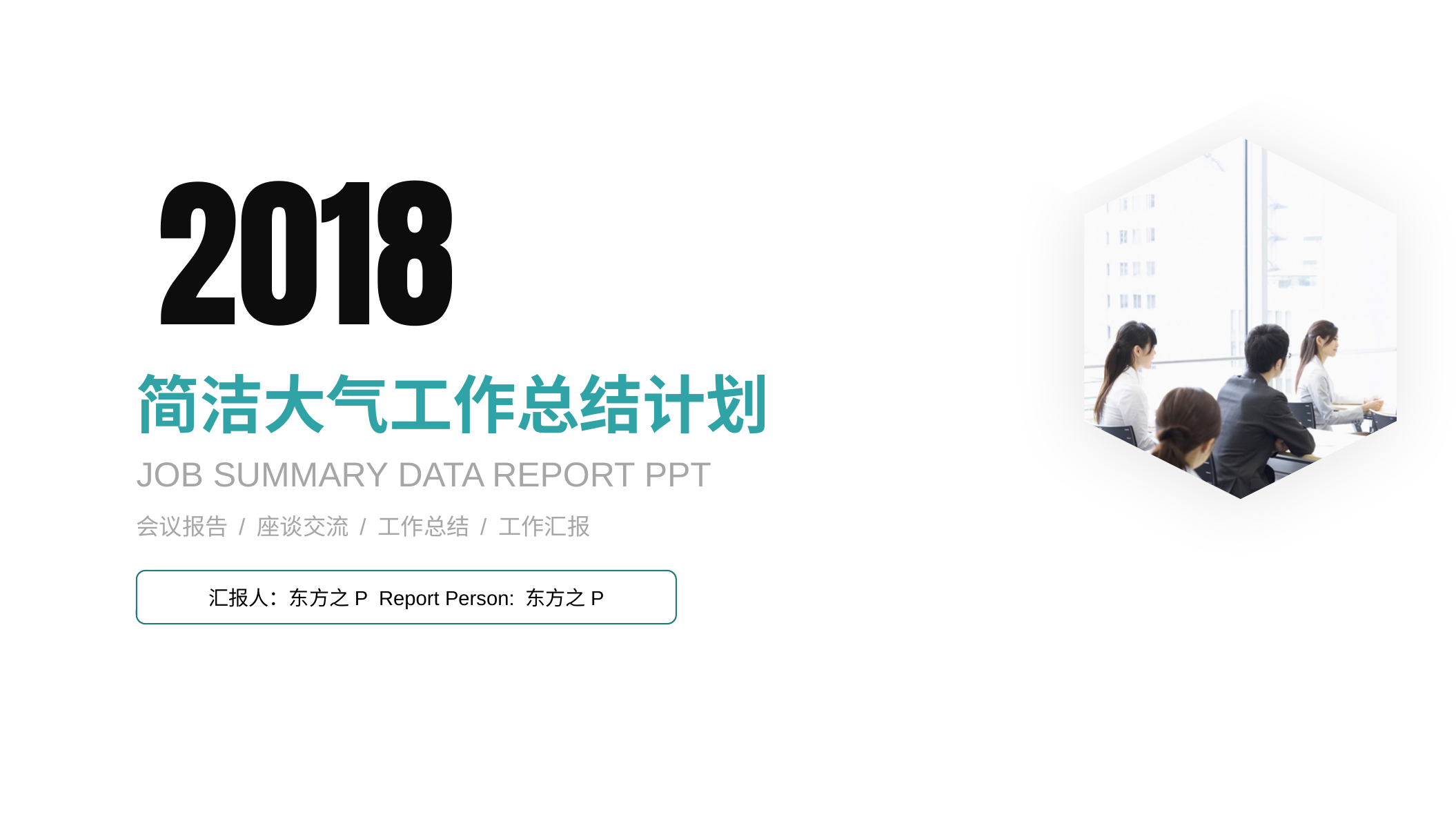

2018
简洁大气工作总结计划
JOB SUMMARY DATA REPORT PPT
会议报告 / 座谈交流 / 工作总结 / 工作汇报
汇报人：东方之P  Report Person: 东方之P